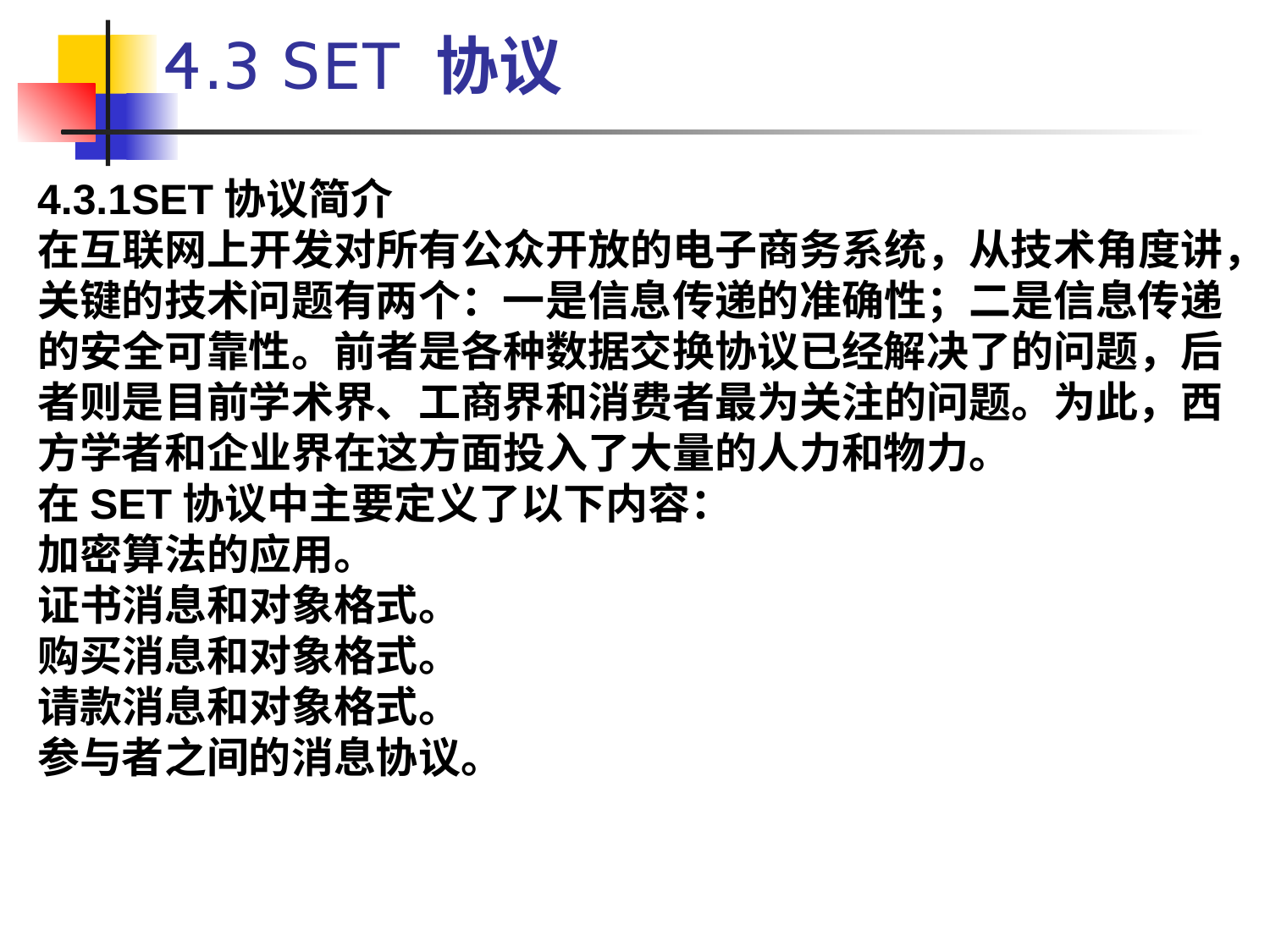

4.3 SET 协议
4.3.1SET协议简介
在互联网上开发对所有公众开放的电子商务系统，从技术角度讲，关键的技术问题有两个：一是信息传递的准确性；二是信息传递的安全可靠性。前者是各种数据交换协议已经解决了的问题，后者则是目前学术界、工商界和消费者最为关注的问题。为此，西方学者和企业界在这方面投入了大量的人力和物力。
在SET协议中主要定义了以下内容：
加密算法的应用。
证书消息和对象格式。
购买消息和对象格式。
请款消息和对象格式。
参与者之间的消息协议。